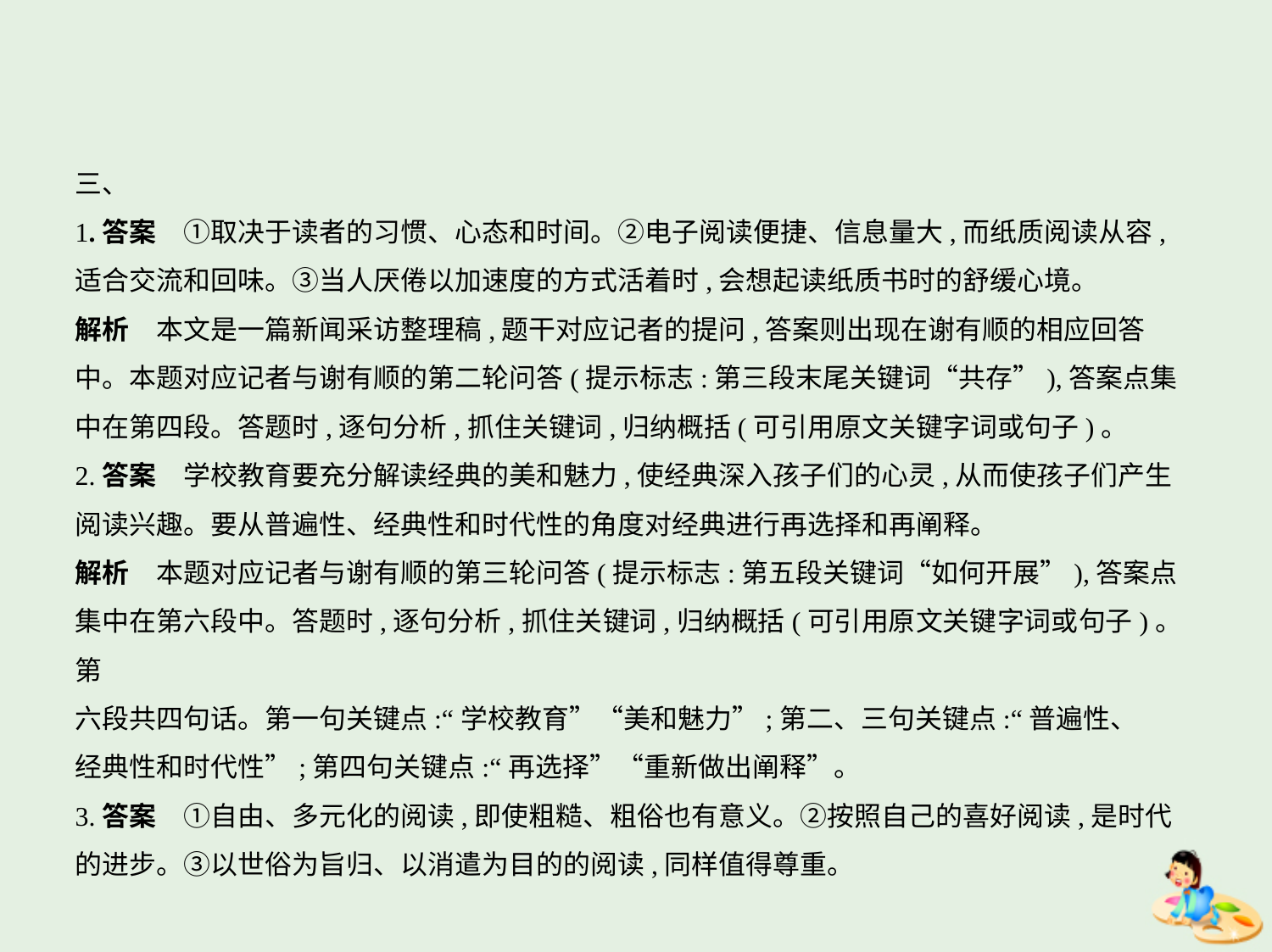

三、
1.答案　①取决于读者的习惯、心态和时间。②电子阅读便捷、信息量大,而纸质阅读从容,
适合交流和回味。③当人厌倦以加速度的方式活着时,会想起读纸质书时的舒缓心境。
解析　本文是一篇新闻采访整理稿,题干对应记者的提问,答案则出现在谢有顺的相应回答
中。本题对应记者与谢有顺的第二轮问答(提示标志:第三段末尾关键词“共存”),答案点集
中在第四段。答题时,逐句分析,抓住关键词,归纳概括(可引用原文关键字词或句子)。
2.答案　学校教育要充分解读经典的美和魅力,使经典深入孩子们的心灵,从而使孩子们产生
阅读兴趣。要从普遍性、经典性和时代性的角度对经典进行再选择和再阐释。
解析　本题对应记者与谢有顺的第三轮问答(提示标志:第五段关键词“如何开展”),答案点
集中在第六段中。答题时,逐句分析,抓住关键词,归纳概括(可引用原文关键字词或句子)。第
六段共四句话。第一句关键点:“学校教育”“美和魅力”;第二、三句关键点:“普遍性、
经典性和时代性”;第四句关键点:“再选择”“重新做出阐释”。
3.答案　①自由、多元化的阅读,即使粗糙、粗俗也有意义。②按照自己的喜好阅读,是时代
的进步。③以世俗为旨归、以消遣为目的的阅读,同样值得尊重。